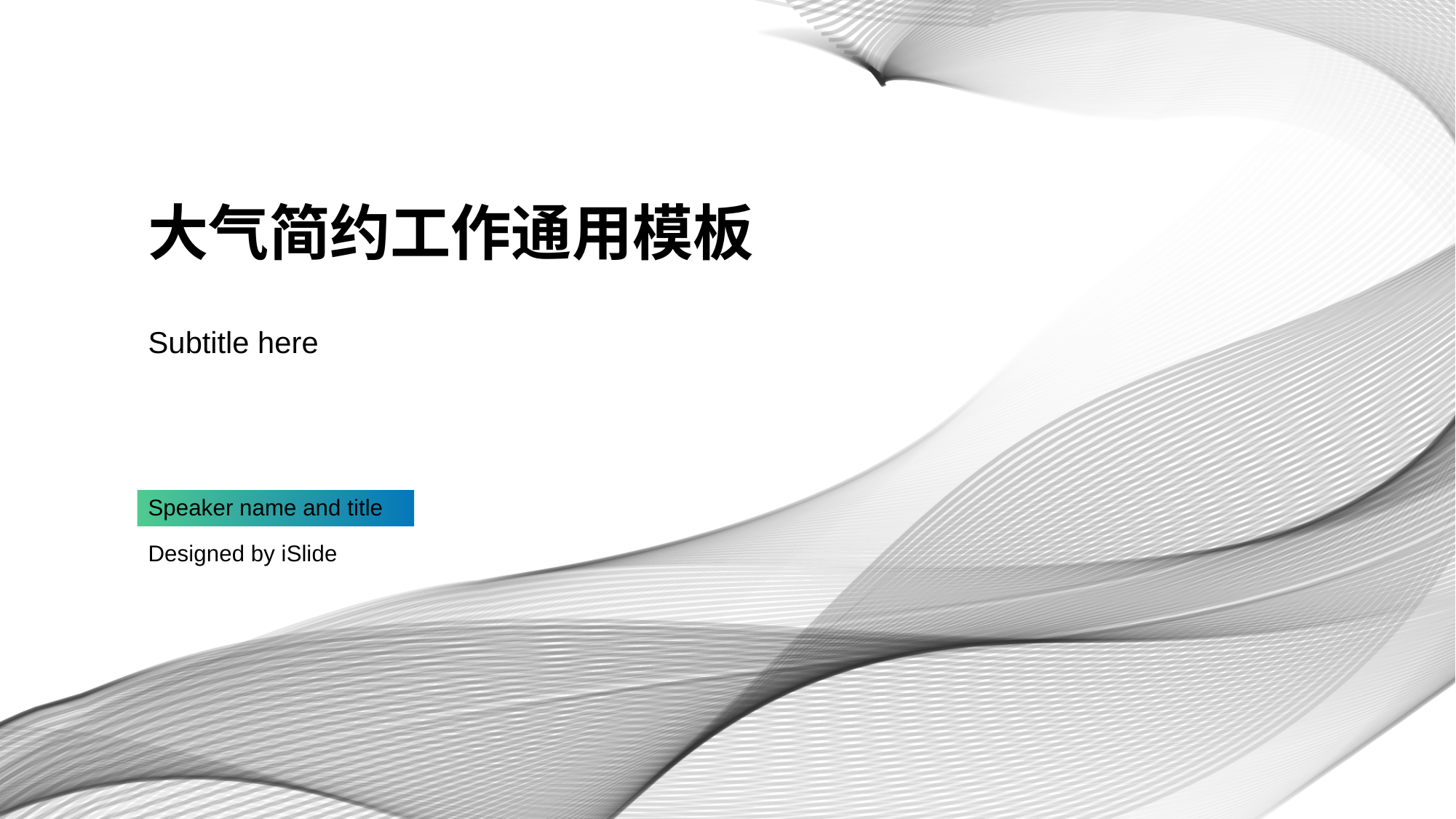

# 大气简约工作通用模板
Subtitle here
Speaker name and title
Designed by iSlide